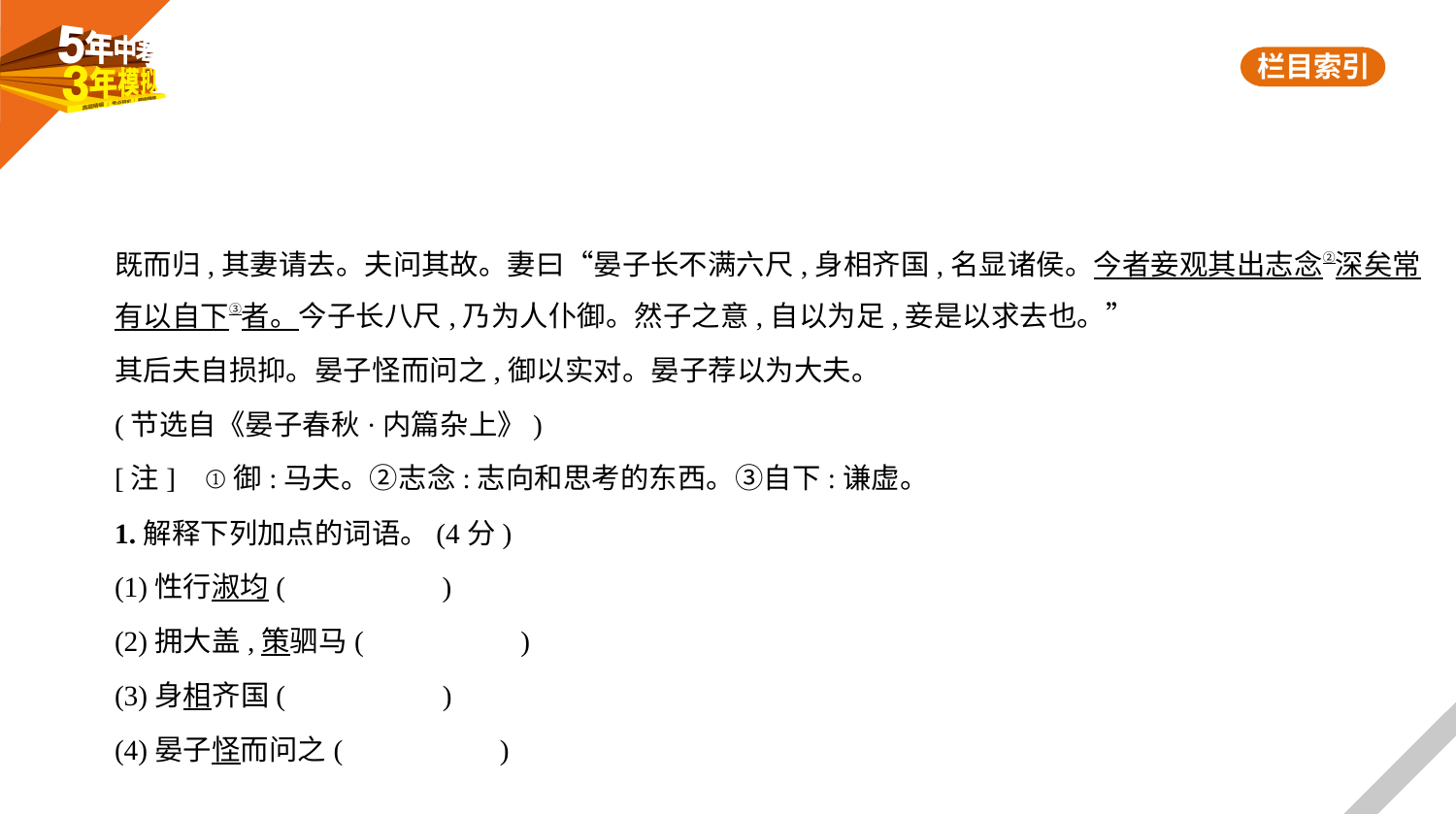

既而归,其妻请去。夫问其故。妻曰“晏子长不满六尺,身相齐国,名显诸侯。今者妾观其出志念②深矣常
有以自下③者。今子长八尺,乃为人仆御。然子之意,自以为足,妾是以求去也。”
其后夫自损抑。晏子怪而问之,御以实对。晏子荐以为大夫。
(节选自《晏子春秋·内篇杂上》)
[注]    ①御:马夫。②志念:志向和思考的东西。③自下:谦虚。
1.解释下列加点的词语。(4分)
(1)性行淑均(　　　　　)
(2)拥大盖,策驷马(　　　　　)
(3)身相齐国(　　　　　)
(4)晏子怪而问之(　　　　　)